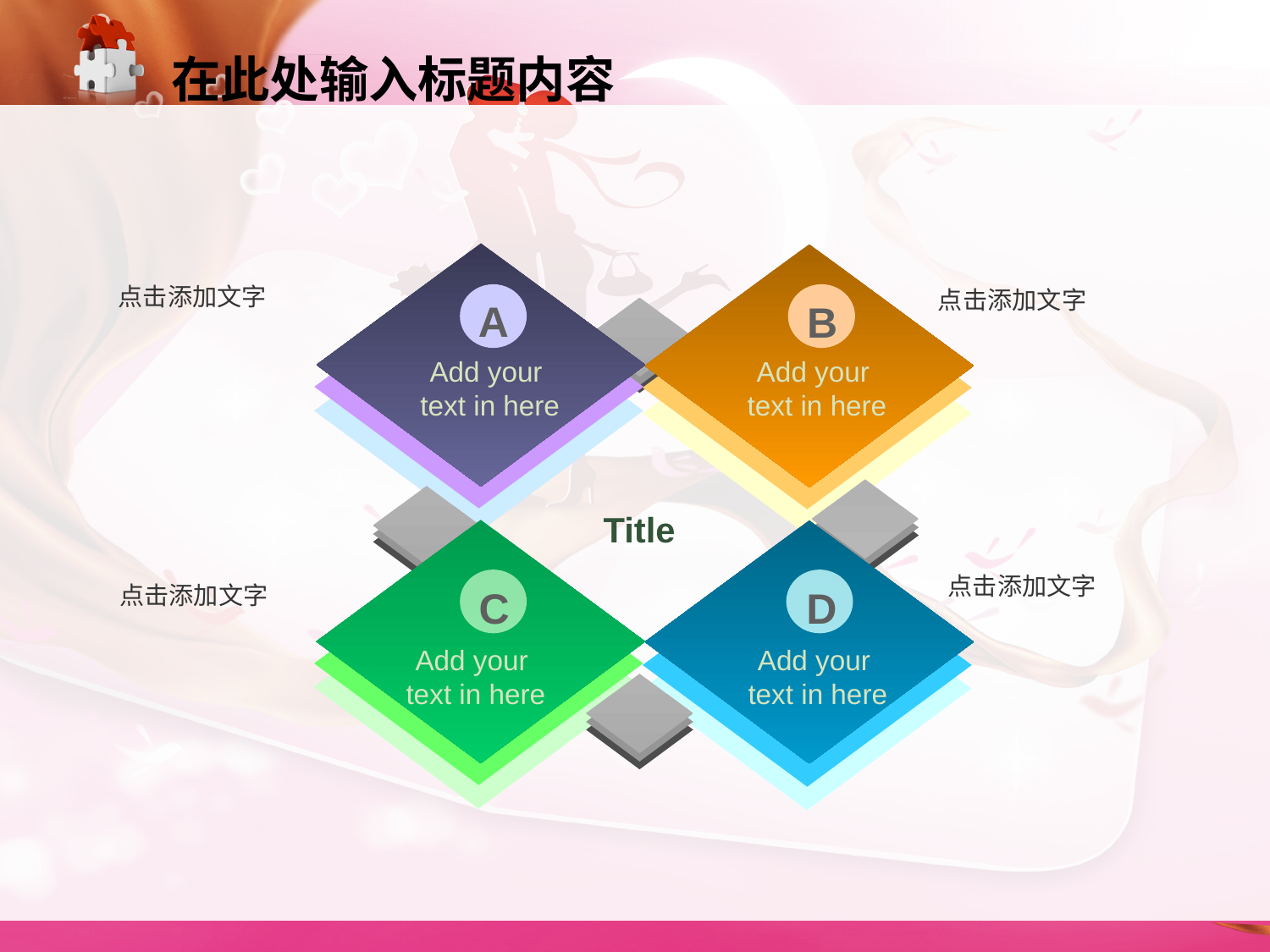

在此处输入标题内容

点击添加文字
点击添加文字

A
B

Add your
text in here
Add your
text in here

Title

点击添加文字

点击添加文字
D
C
Add your
text in here
Add your
text in here